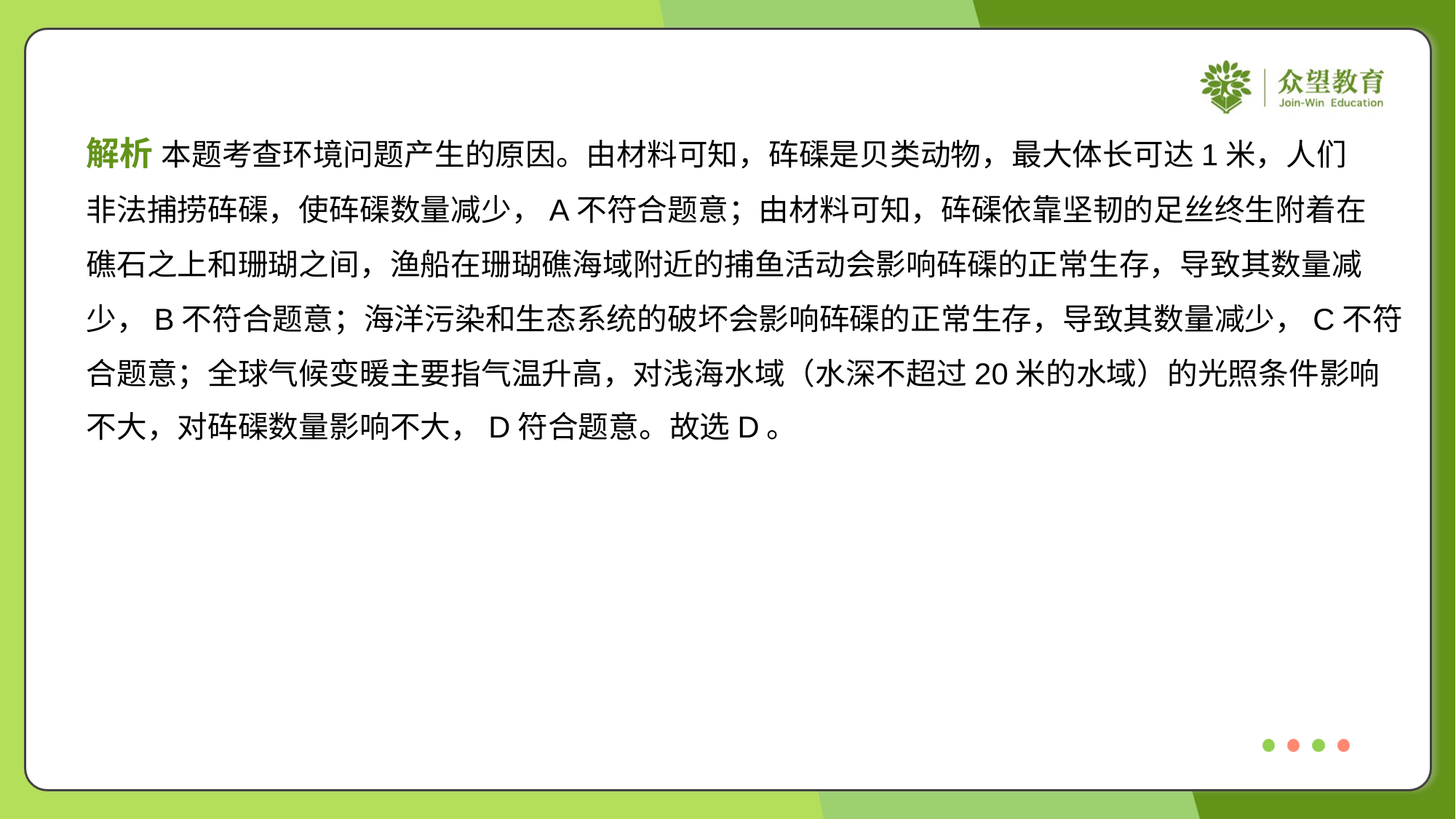

解析 本题考查环境问题产生的原因。由材料可知，砗磲是贝类动物，最大体长可达1米，人们
非法捕捞砗磲，使砗磲数量减少，A不符合题意；由材料可知，砗磲依靠坚韧的足丝终生附着在
礁石之上和珊瑚之间，渔船在珊瑚礁海域附近的捕鱼活动会影响砗磲的正常生存，导致其数量减
少，B不符合题意；海洋污染和生态系统的破坏会影响砗磲的正常生存，导致其数量减少，C不符
合题意；全球气候变暖主要指气温升高，对浅海水域（水深不超过20米的水域）的光照条件影响
不大，对砗磲数量影响不大，D符合题意。故选D。